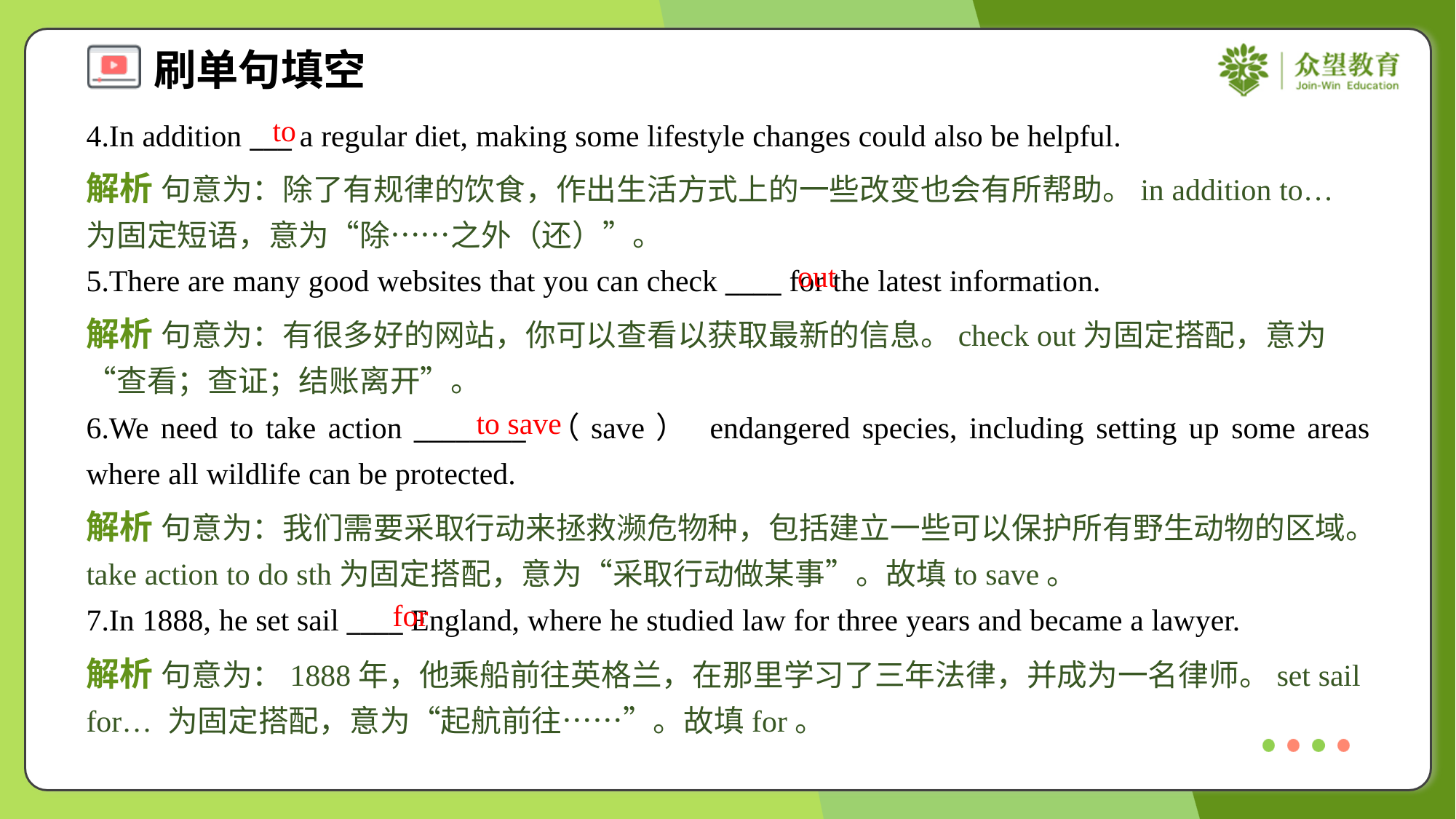

to
4.In addition ___ a regular diet, making some lifestyle changes could also be helpful.
解析 句意为：除了有规律的饮食，作出生活方式上的一些改变也会有所帮助。in addition to… 为固定短语，意为“除……之外（还）”。
out
5.There are many good websites that you can check ____ for the latest information.
解析 句意为：有很多好的网站，你可以查看以获取最新的信息。check out为固定搭配，意为“查看；查证；结账离开”。
to save
6.We need to take action ________ （save） endangered species, including setting up some areas where all wildlife can be protected.
解析 句意为：我们需要采取行动来拯救濒危物种，包括建立一些可以保护所有野生动物的区域。take action to do sth为固定搭配，意为“采取行动做某事”。故填to save。
for
7.In 1888, he set sail ____ England, where he studied law for three years and became a lawyer.
解析 句意为：1888年，他乘船前往英格兰，在那里学习了三年法律，并成为一名律师。set sail for… 为固定搭配，意为“起航前往……”。故填for。